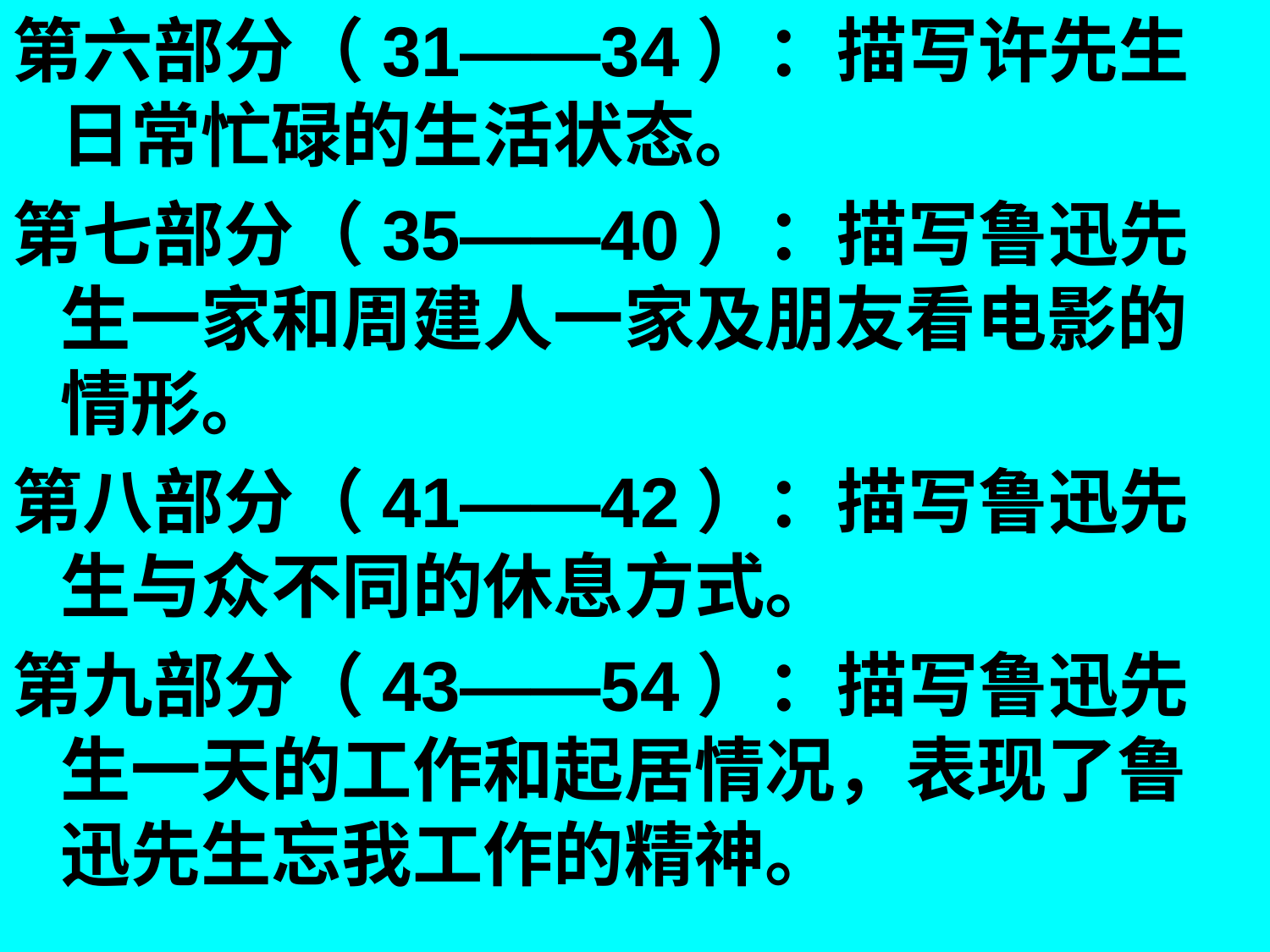

第六部分（31——34）：描写许先生日常忙碌的生活状态。
第七部分（35——40）：描写鲁迅先生一家和周建人一家及朋友看电影的情形。
第八部分（41——42）：描写鲁迅先生与众不同的休息方式。
第九部分（43——54）：描写鲁迅先生一天的工作和起居情况，表现了鲁迅先生忘我工作的精神。

#